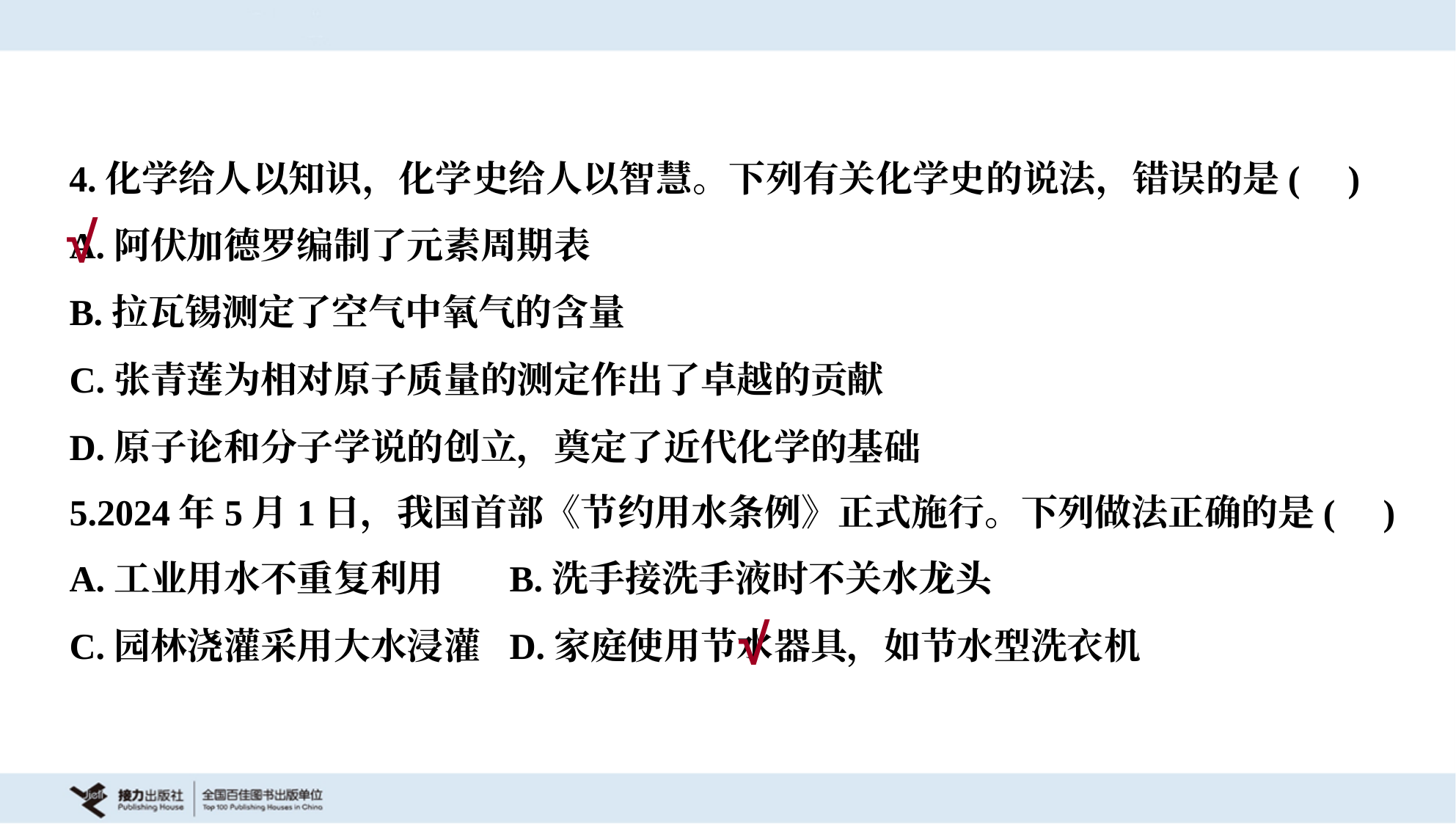

4.化学给人以知识，化学史给人以智慧。下列有关化学史的说法，错误的是(     )
A.阿伏加德罗编制了元素周期表
B.拉瓦锡测定了空气中氧气的含量
C.张青莲为相对原子质量的测定作出了卓越的贡献
D.原子论和分子学说的创立，奠定了近代化学的基础
√
5.2024年5月1日，我国首部《节约用水条例》正式施行。下列做法正确的是(     )
A.工业用水不重复利用	B.洗手接洗手液时不关水龙头
C.园林浇灌采用大水浸灌	D.家庭使用节水器具，如节水型洗衣机
√